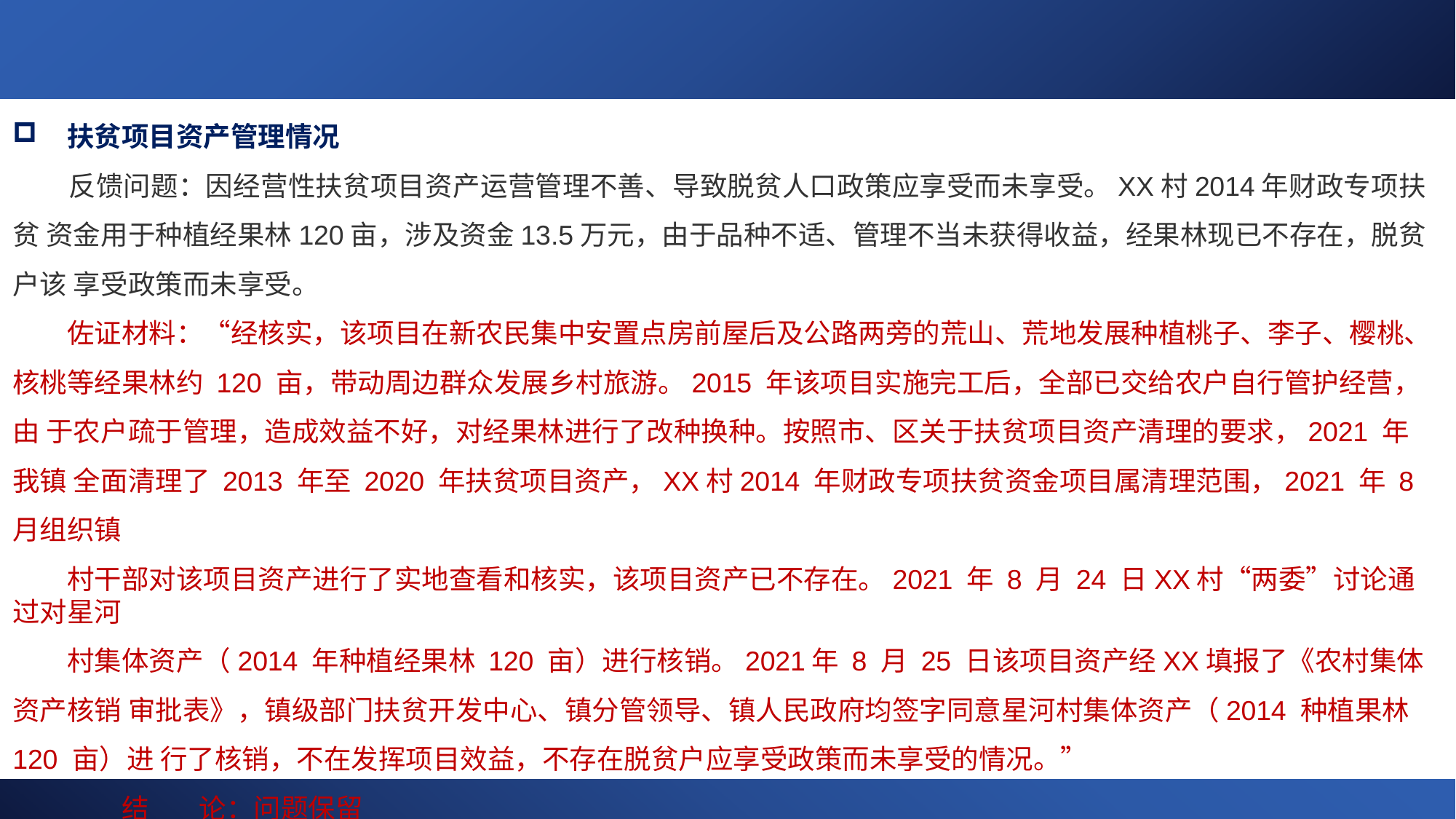

扶贫项目资产管理情况
反馈问题：因经营性扶贫项目资产运营管理不善、导致脱贫人口政策应享受而未享受。XX村2014年财政专项扶贫 资金用于种植经果林120亩，涉及资金13.5万元，由于品种不适、管理不当未获得收益，经果林现已不存在，脱贫户该 享受政策而未享受。
佐证材料：“经核实，该项目在新农民集中安置点房前屋后及公路两旁的荒山、荒地发展种植桃子、李子、樱桃、 核桃等经果林约 120 亩，带动周边群众发展乡村旅游。2015 年该项目实施完工后，全部已交给农户自行管护经营，由 于农户疏于管理，造成效益不好，对经果林进行了改种换种。按照市、区关于扶贫项目资产清理的要求，2021 年我镇 全面清理了 2013 年至 2020 年扶贫项目资产，XX村2014 年财政专项扶贫资金项目属清理范围，2021 年 8 月组织镇
村干部对该项目资产进行了实地查看和核实，该项目资产已不存在。2021 年 8 月 24 日XX村“两委”讨论通过对星河
村集体资产（2014 年种植经果林 120 亩）进行核销。2021年 8 月 25 日该项目资产经XX填报了《农村集体资产核销 审批表》，镇级部门扶贫开发中心、镇分管领导、镇人民政府均签字同意星河村集体资产（2014 种植果林 120 亩）进 行了核销，不在发挥项目效益，不存在脱贫户应享受政策而未享受的情况。”
结	论：问题保留